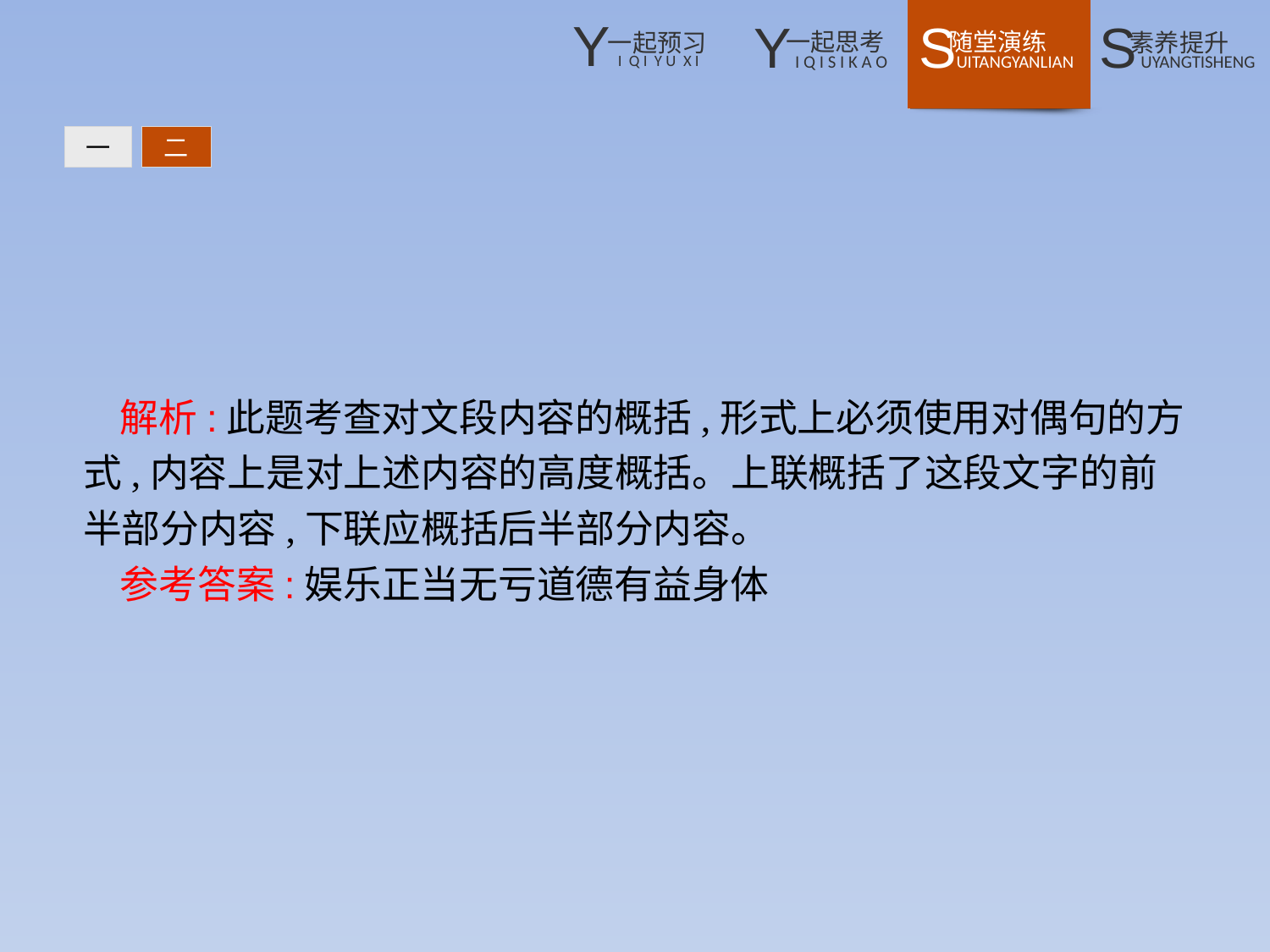

一
二
解析:此题考查对文段内容的概括,形式上必须使用对偶句的方式,内容上是对上述内容的高度概括。上联概括了这段文字的前半部分内容,下联应概括后半部分内容。
参考答案:娱乐正当无亏道德有益身体